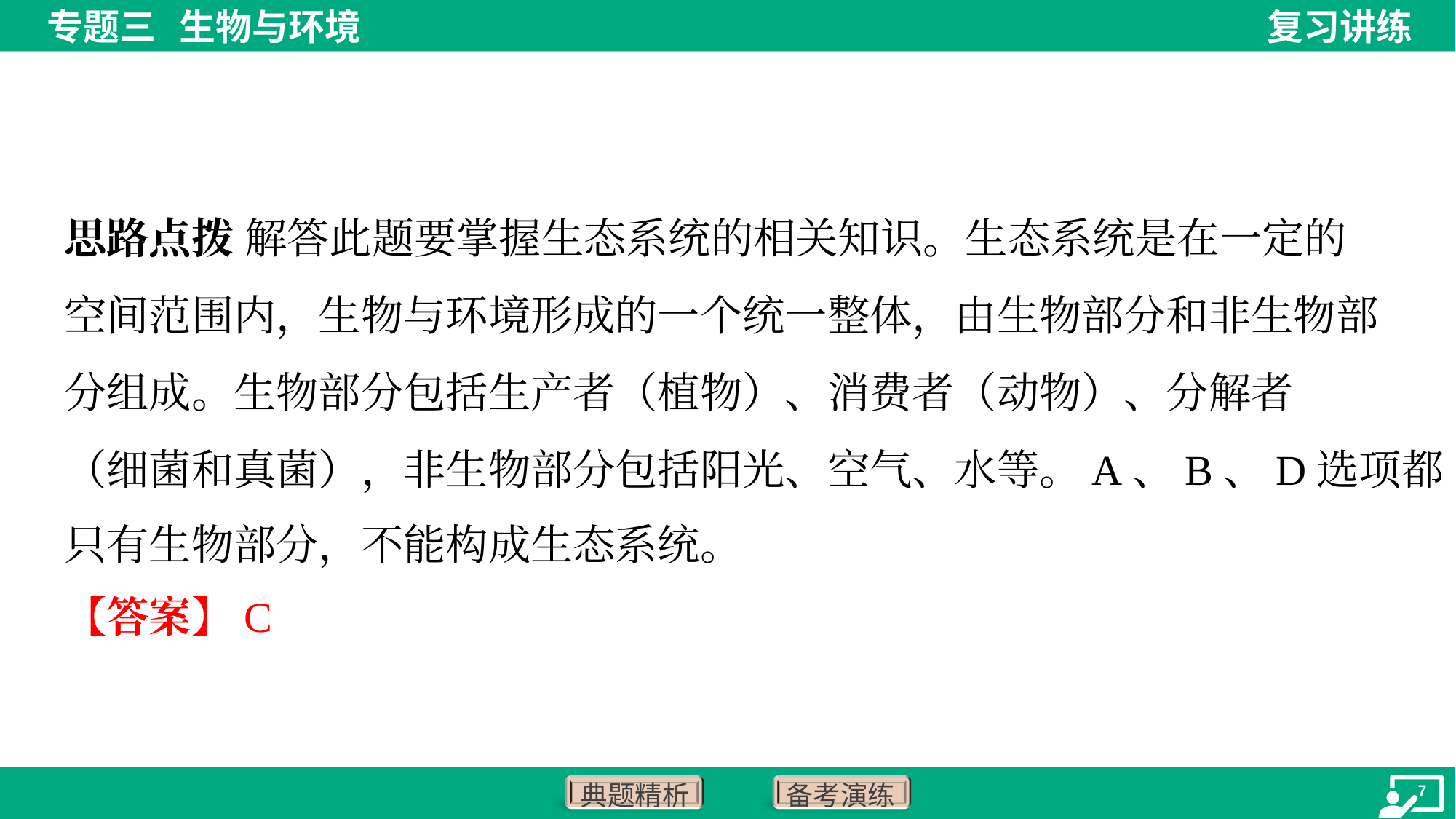

思路点拨 解答此题要掌握生态系统的相关知识。生态系统是在一定的
空间范围内，生物与环境形成的一个统一整体，由生物部分和非生物部
分组成。生物部分包括生产者（植物）、消费者（动物）、分解者
（细菌和真菌），非生物部分包括阳光、空气、水等。A、B、D选项都
只有生物部分，不能构成生态系统。
【答案】C